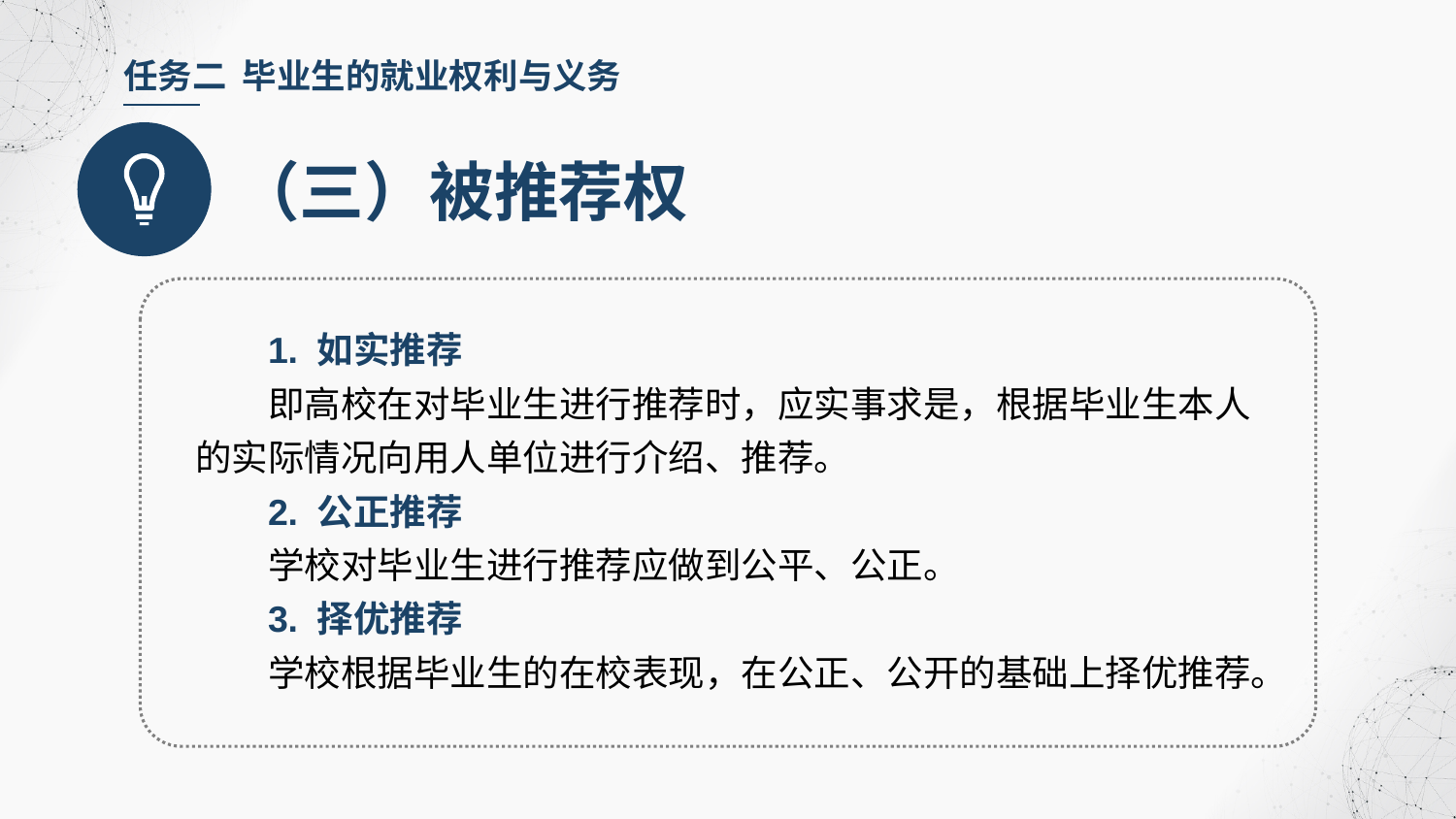

任务二  毕业生的就业权利与义务

（三）被推荐权

1. 如实推荐
即高校在对毕业生进行推荐时，应实事求是，根据毕业生本人的实际情况向用人单位进行介绍、推荐。
2. 公正推荐
学校对毕业生进行推荐应做到公平、公正。
3. 择优推荐
学校根据毕业生的在校表现，在公正、公开的基础上择优推荐。